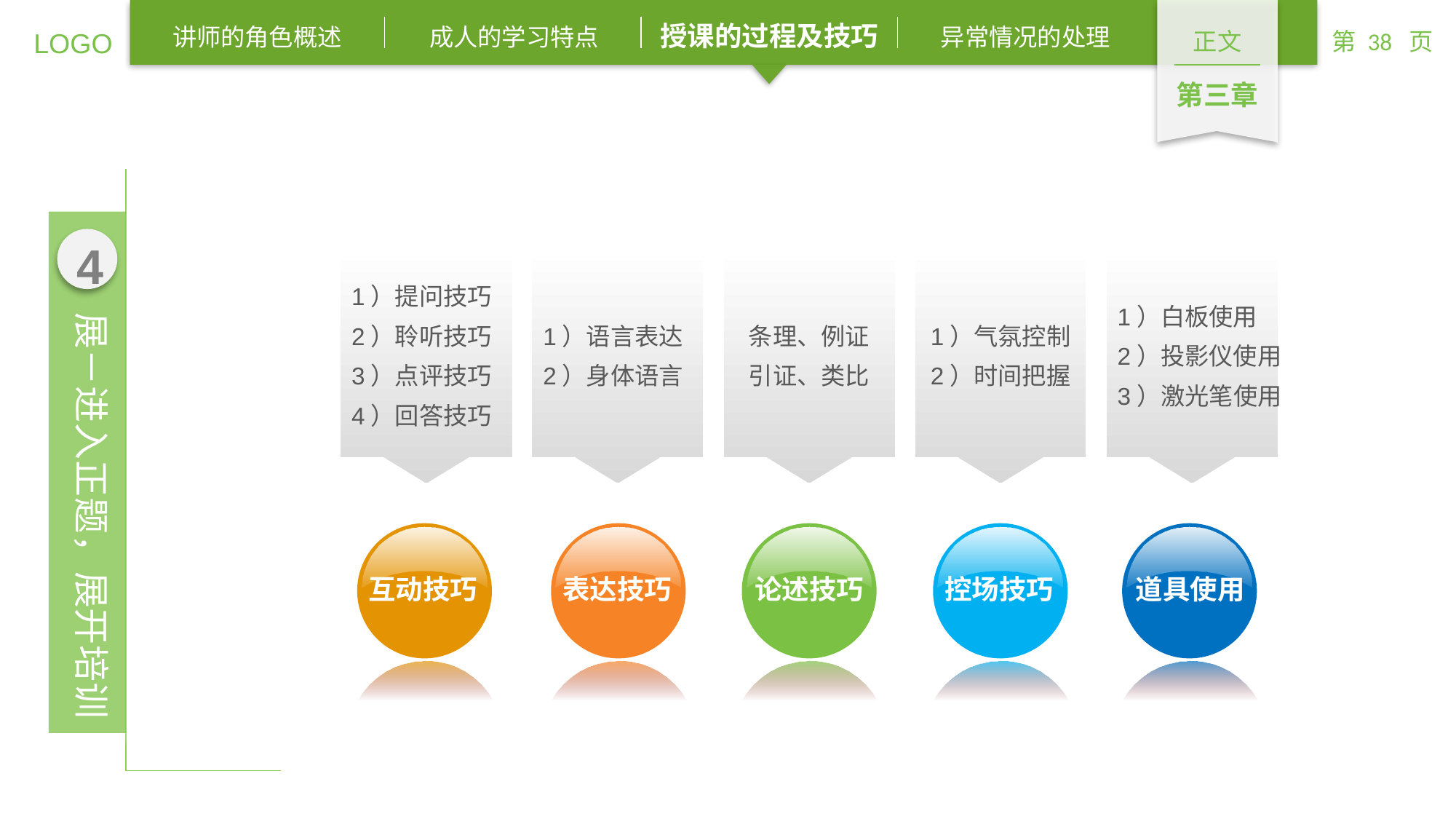

4
1）提问技巧
2）聆听技巧
3）点评技巧
4）回答技巧

互动技巧

1）语言表达
2）身体语言

表达技巧

条理、例证
引证、类比

论述技巧

1）气氛控制
2）时间把握

控场技巧

1）白板使用
2）投影仪使用
3）激光笔使用

道具使用

展－进入正题，展开培训